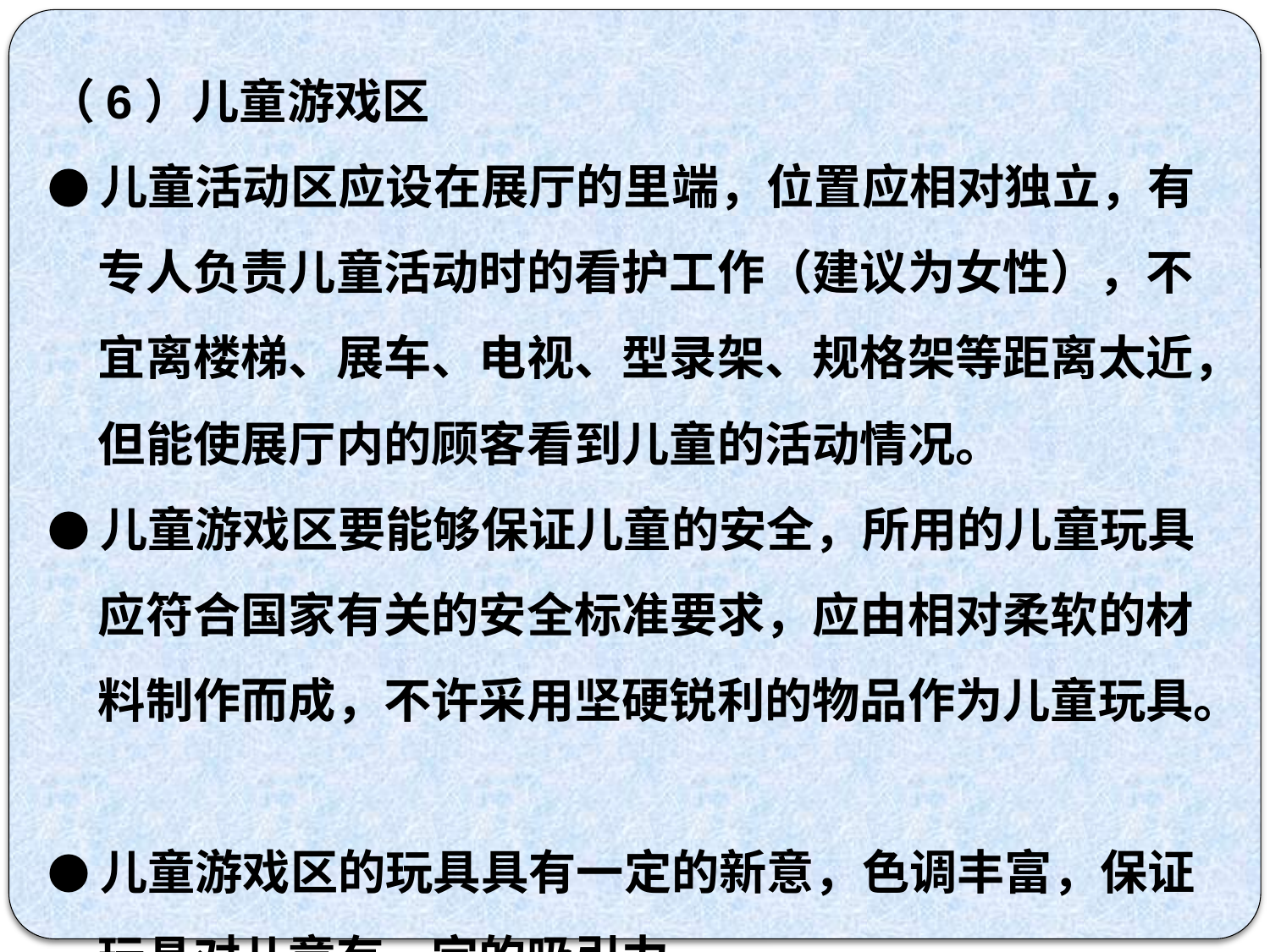

（6）儿童游戏区
●儿童活动区应设在展厅的里端，位置应相对独立，有专人负责儿童活动时的看护工作（建议为女性），不宜离楼梯、展车、电视、型录架、规格架等距离太近，但能使展厅内的顾客看到儿童的活动情况。
●儿童游戏区要能够保证儿童的安全，所用的儿童玩具应符合国家有关的安全标准要求，应由相对柔软的材料制作而成，不许采用坚硬锐利的物品作为儿童玩具。
●儿童游戏区的玩具具有一定的新意，色调丰富，保证玩具对儿童有一定的吸引力。